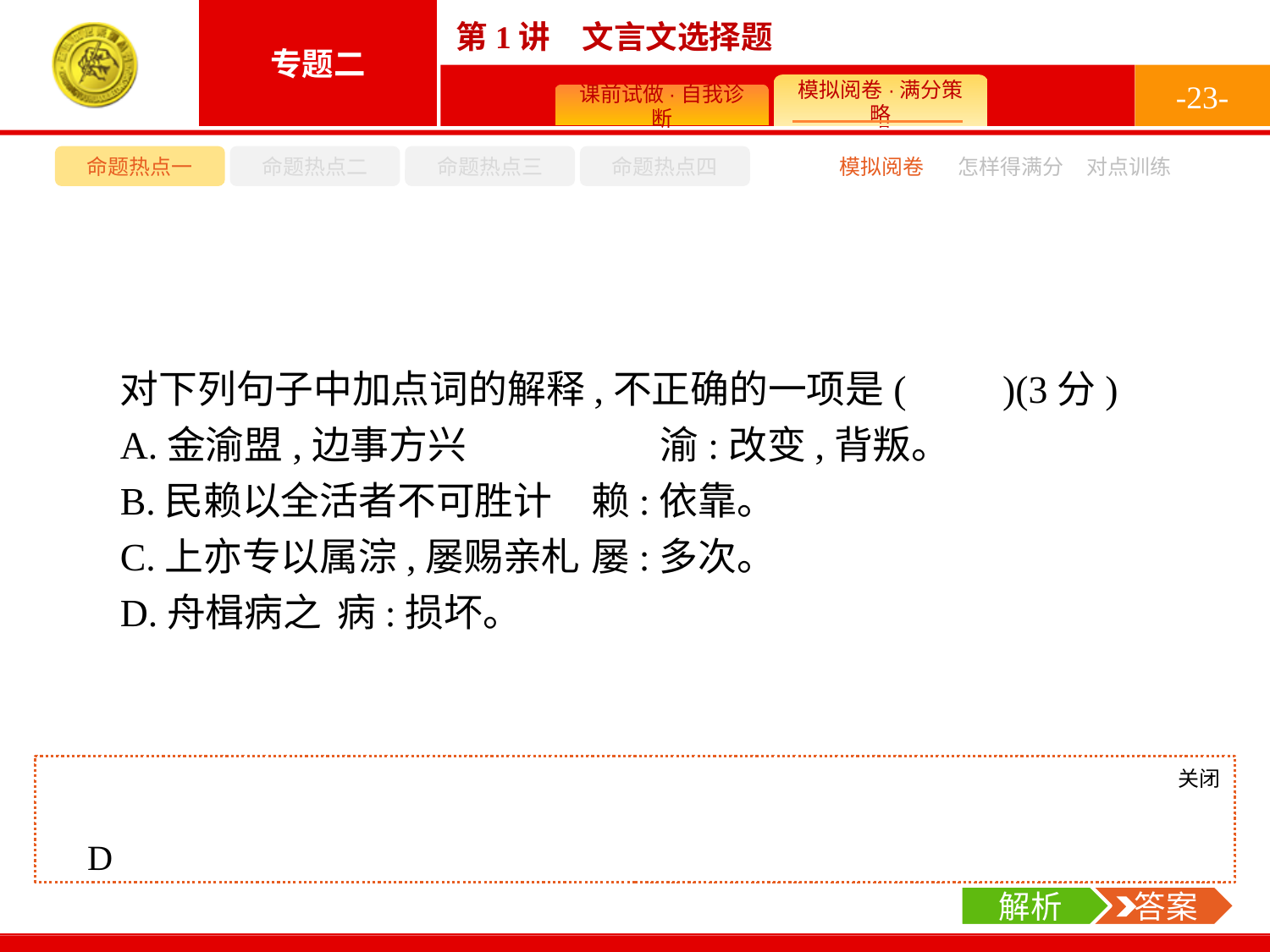

-23-
命题热点一
命题热点二
命题热点三
命题热点四
模拟阅卷
怎样得满分
对点训练
对下列句子中加点词的解释,不正确的一项是(　　)(3分)
A.金渝盟,边事方兴　　　　　渝:改变,背叛。
B.民赖以全活者不可胜计	赖:依靠。
C.上亦专以属淙,屡赐亲札	屡:多次。
D.舟楫病之	病:损坏。

关闭
解析

“病”,以……为难,忧虑。

关闭
解析
  答案

D
解析
  答案